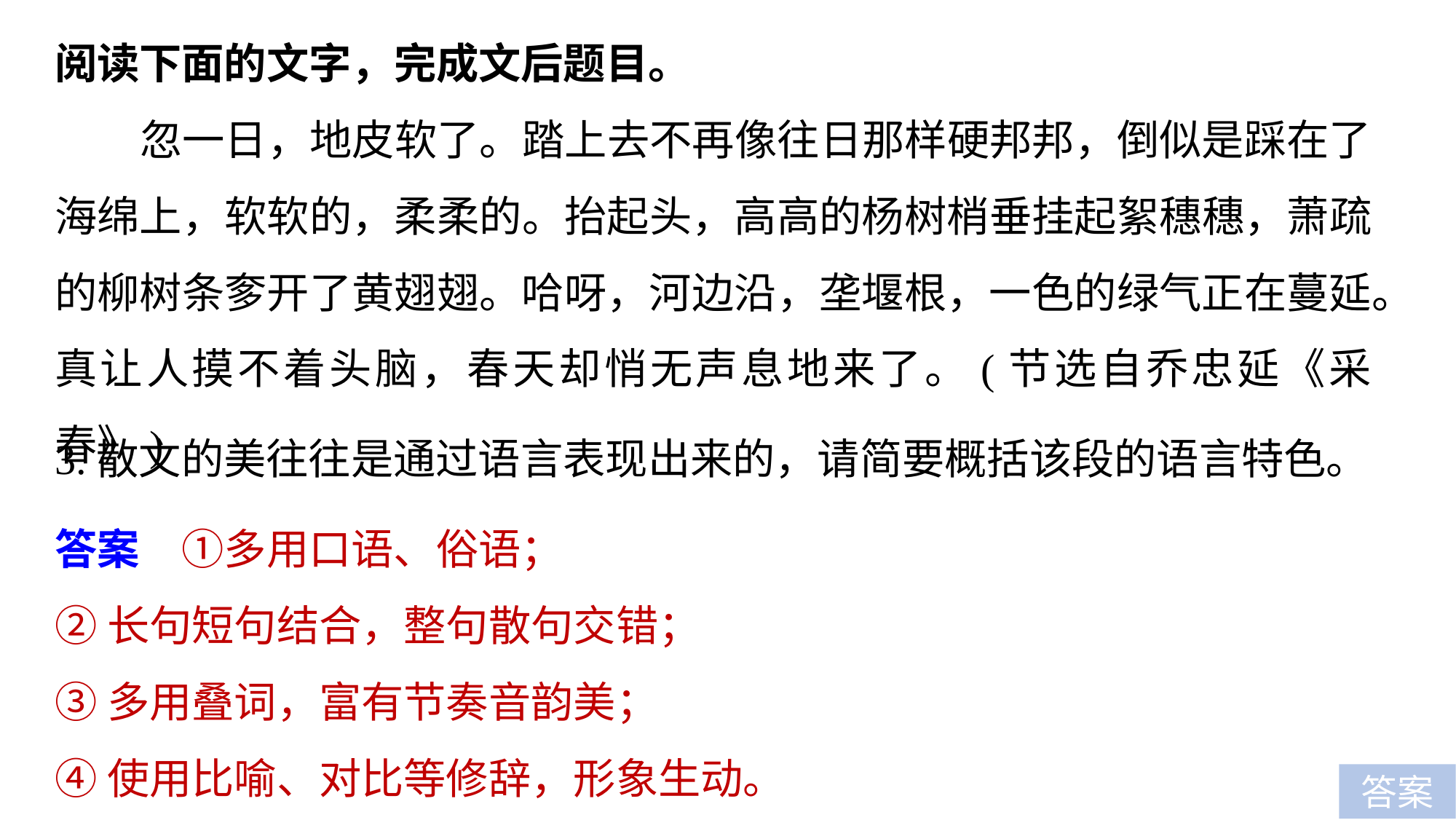

阅读下面的文字，完成文后题目。
忽一日，地皮软了。踏上去不再像往日那样硬邦邦，倒似是踩在了海绵上，软软的，柔柔的。抬起头，高高的杨树梢垂挂起絮穗穗，萧疏的柳树条奓开了黄翅翅。哈呀，河边沿，垄堰根，一色的绿气正在蔓延。真让人摸不着头脑，春天却悄无声息地来了。(节选自乔忠延《采春》)
3.散文的美往往是通过语言表现出来的，请简要概括该段的语言特色。
答案　①多用口语、俗语；
②长句短句结合，整句散句交错；
③多用叠词，富有节奏音韵美；
④使用比喻、对比等修辞，形象生动。
答案